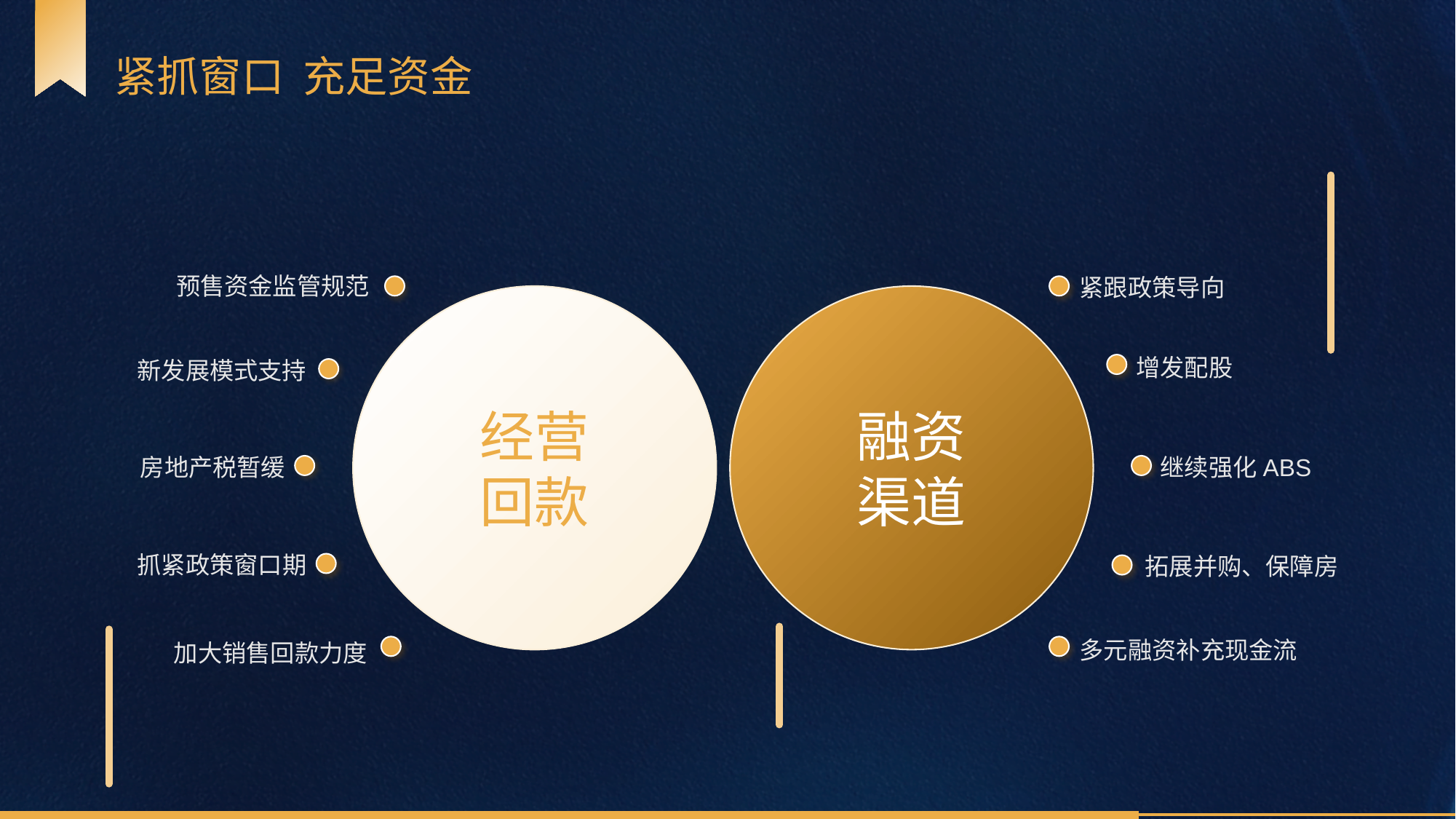

紧抓窗口  充足资金

预售资金监管规范

紧跟政策导向

经营
回款
融资
渠道
增发配股

新发展模式支持

拓展并购、保障房
继续强化ABS

房地产税暂缓

抓紧政策窗口期

多元融资补充现金流

加大销售回款力度